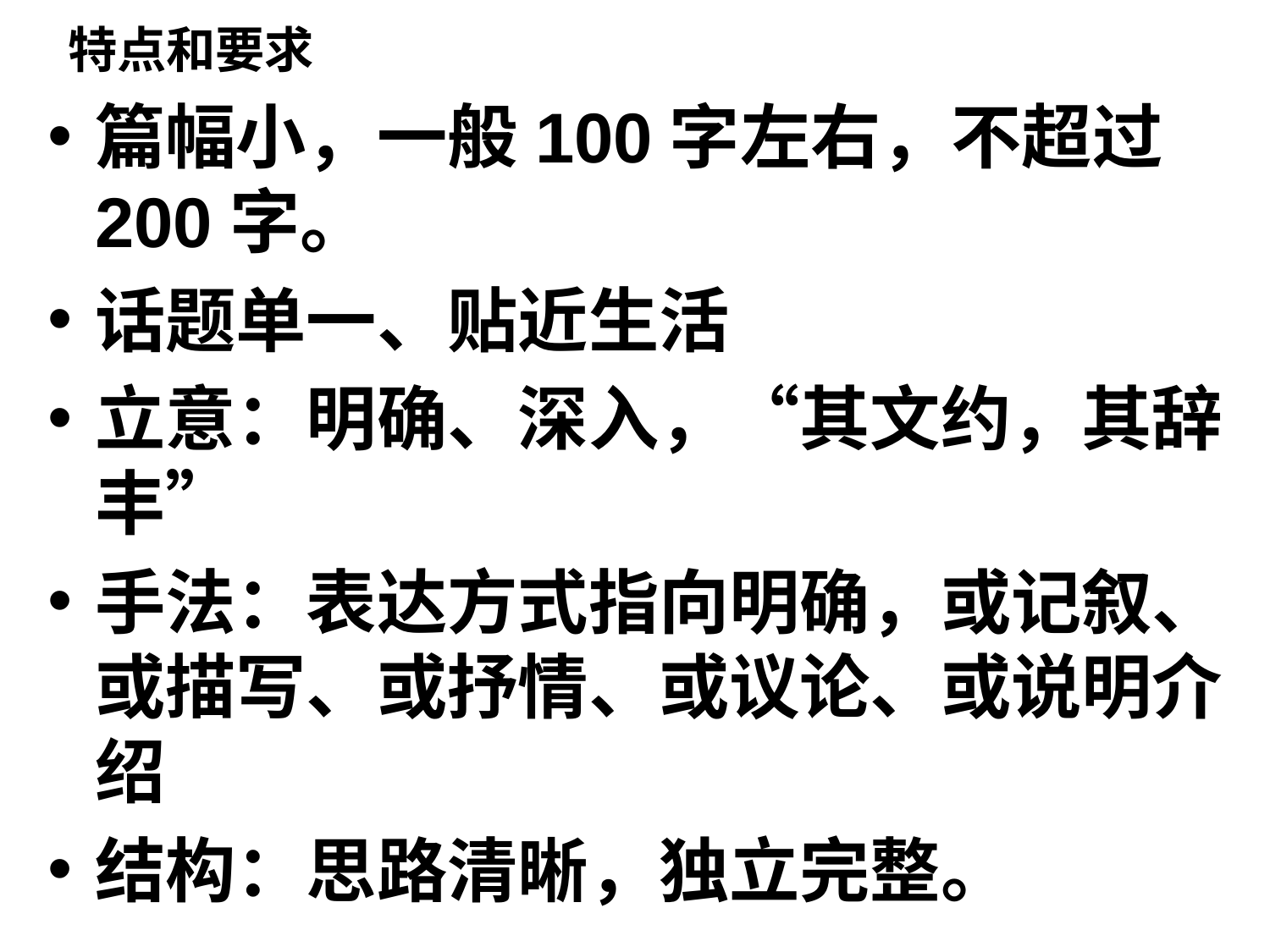

# 特点和要求
篇幅小，一般100字左右，不超过200字。
话题单一、贴近生活
立意：明确、深入，“其文约，其辞丰”
手法：表达方式指向明确，或记叙、或描写、或抒情、或议论、或说明介绍
结构：思路清晰，独立完整。